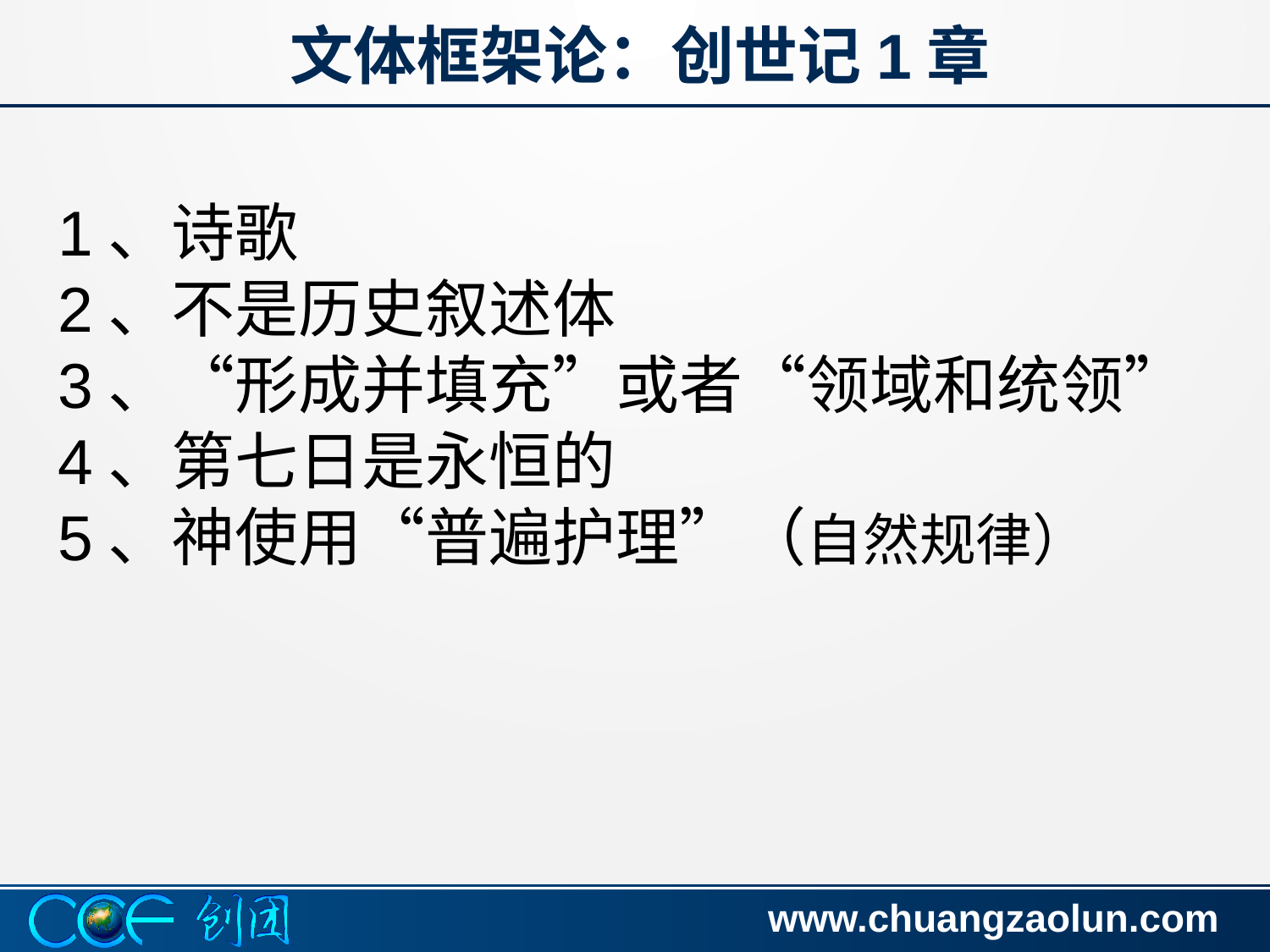

文体框架论：创世记1章
1、诗歌
2、不是历史叙述体
3、“形成并填充”或者“领域和统领”
4、第七日是永恒的
5、神使用“普遍护理”（自然规律）